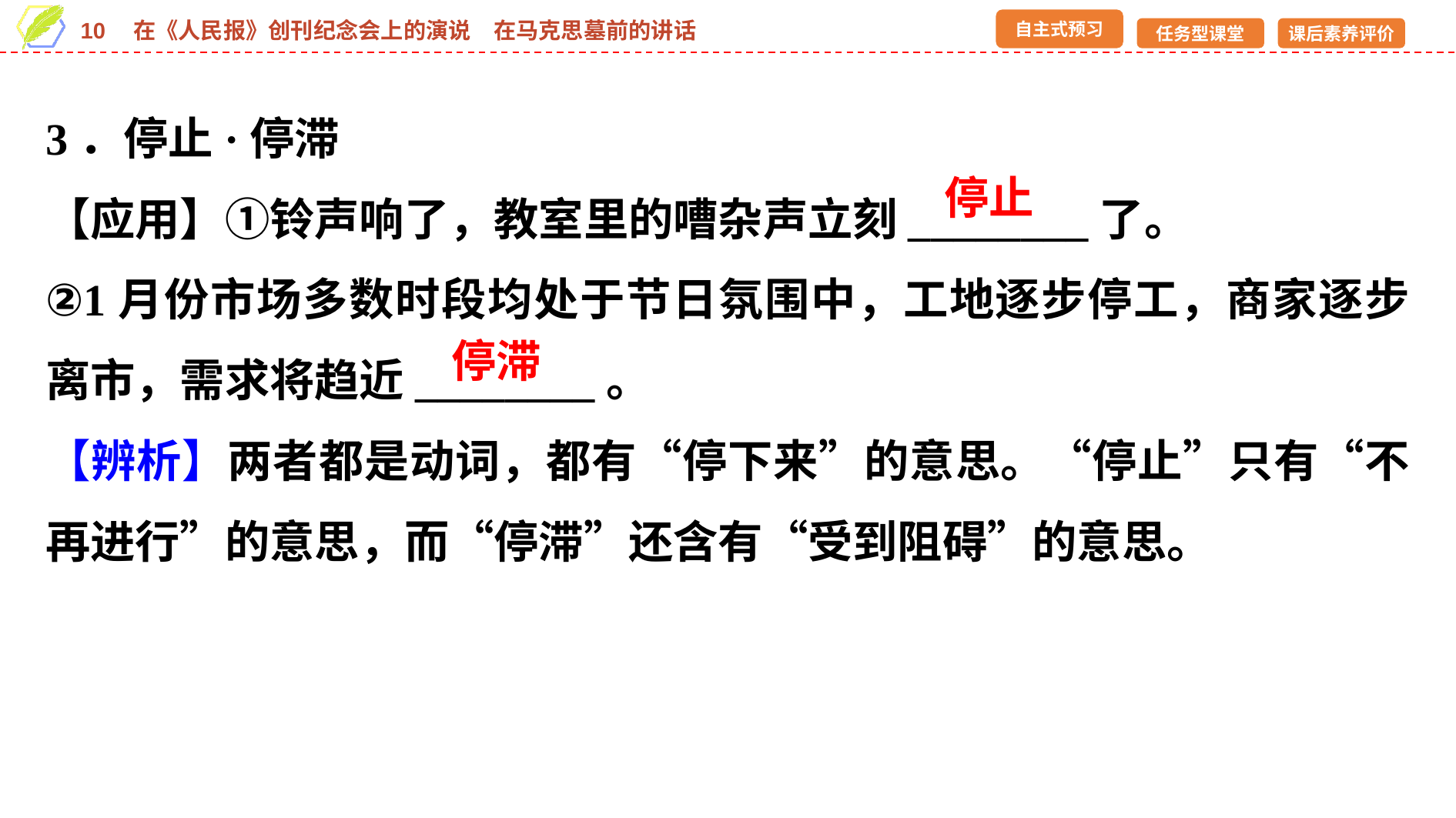

3．停止·停滞
【应用】①铃声响了，教室里的嘈杂声立刻________了。
②1月份市场多数时段均处于节日氛围中，工地逐步停工，商家逐步离市，需求将趋近________。
【辨析】两者都是动词，都有“停下来”的意思。“停止”只有“不再进行”的意思，而“停滞”还含有“受到阻碍”的意思。
停止
停滞